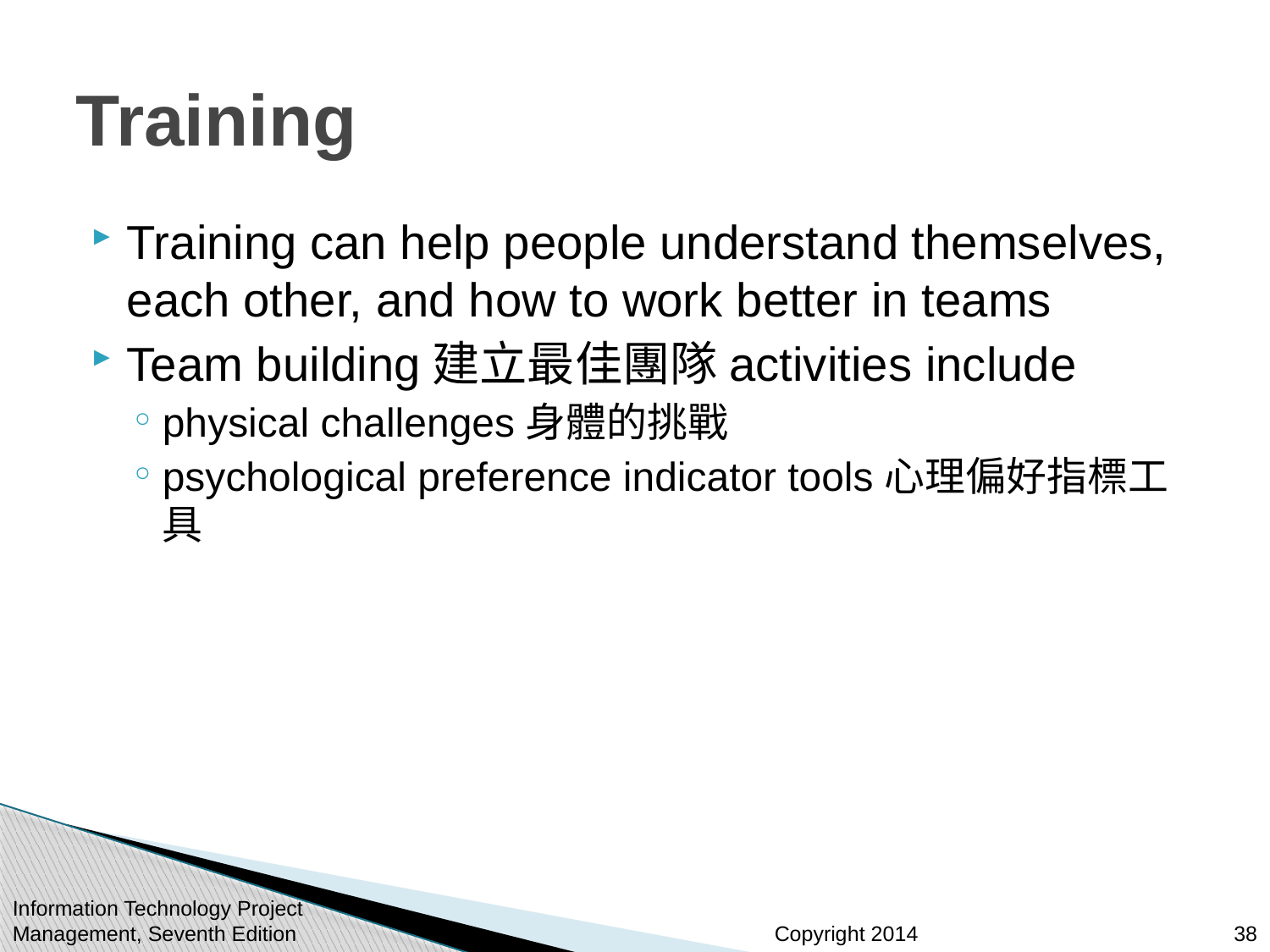

# Training
Training can help people understand themselves, each other, and how to work better in teams
Team building建立最佳團隊activities include
physical challenges身體的挑戰
psychological preference indicator tools心理偏好指標工具

Information Technology Project Management, Seventh Edition
38